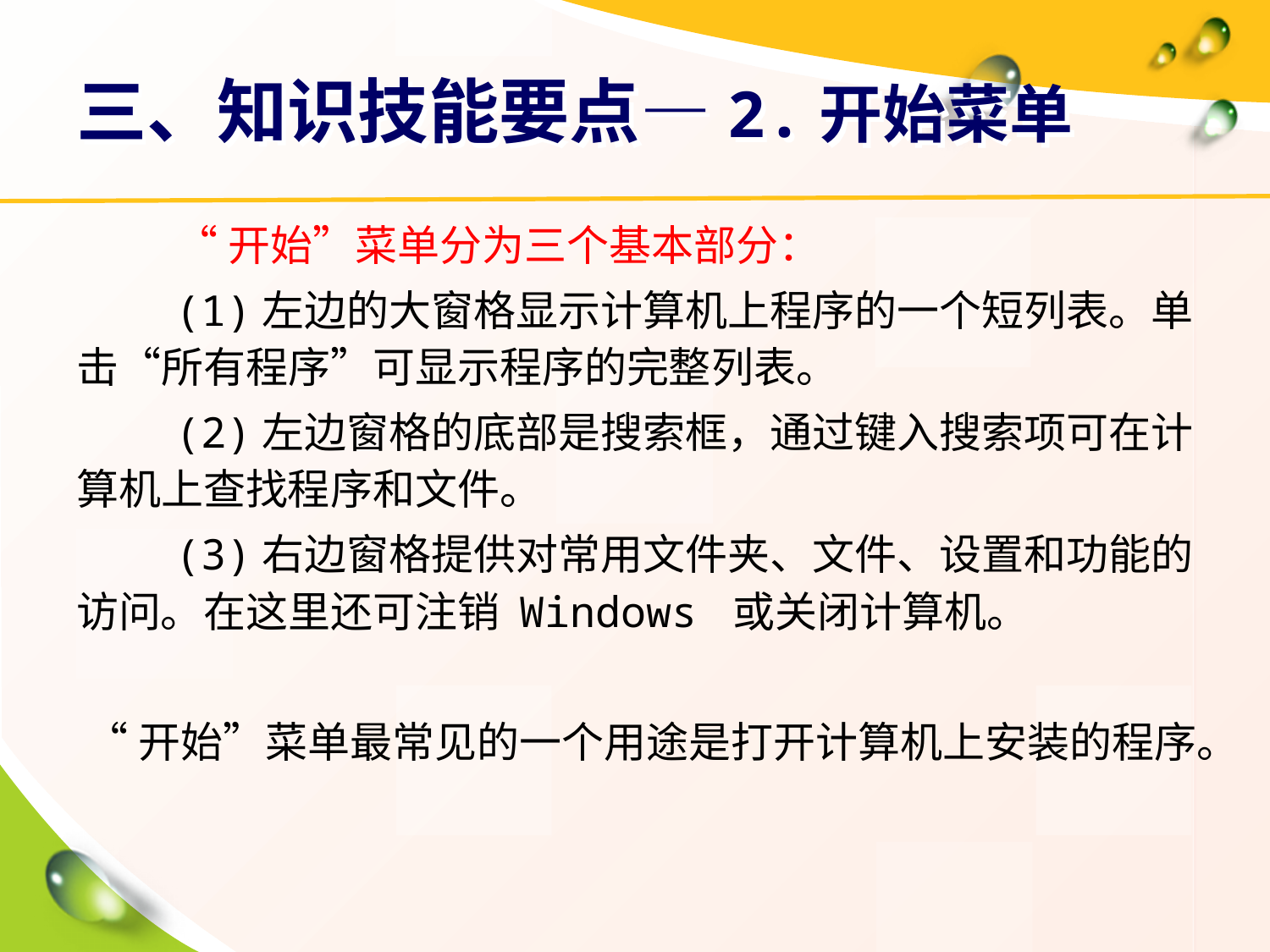

# 三、知识技能要点—2.开始菜单
“开始”菜单分为三个基本部分：
(1)左边的大窗格显示计算机上程序的一个短列表。单击“所有程序”可显示程序的完整列表。
(2)左边窗格的底部是搜索框，通过键入搜索项可在计算机上查找程序和文件。
(3)右边窗格提供对常用文件夹、文件、设置和功能的访问。在这里还可注销 Windows 或关闭计算机。

 “开始”菜单最常见的一个用途是打开计算机上安装的程序。